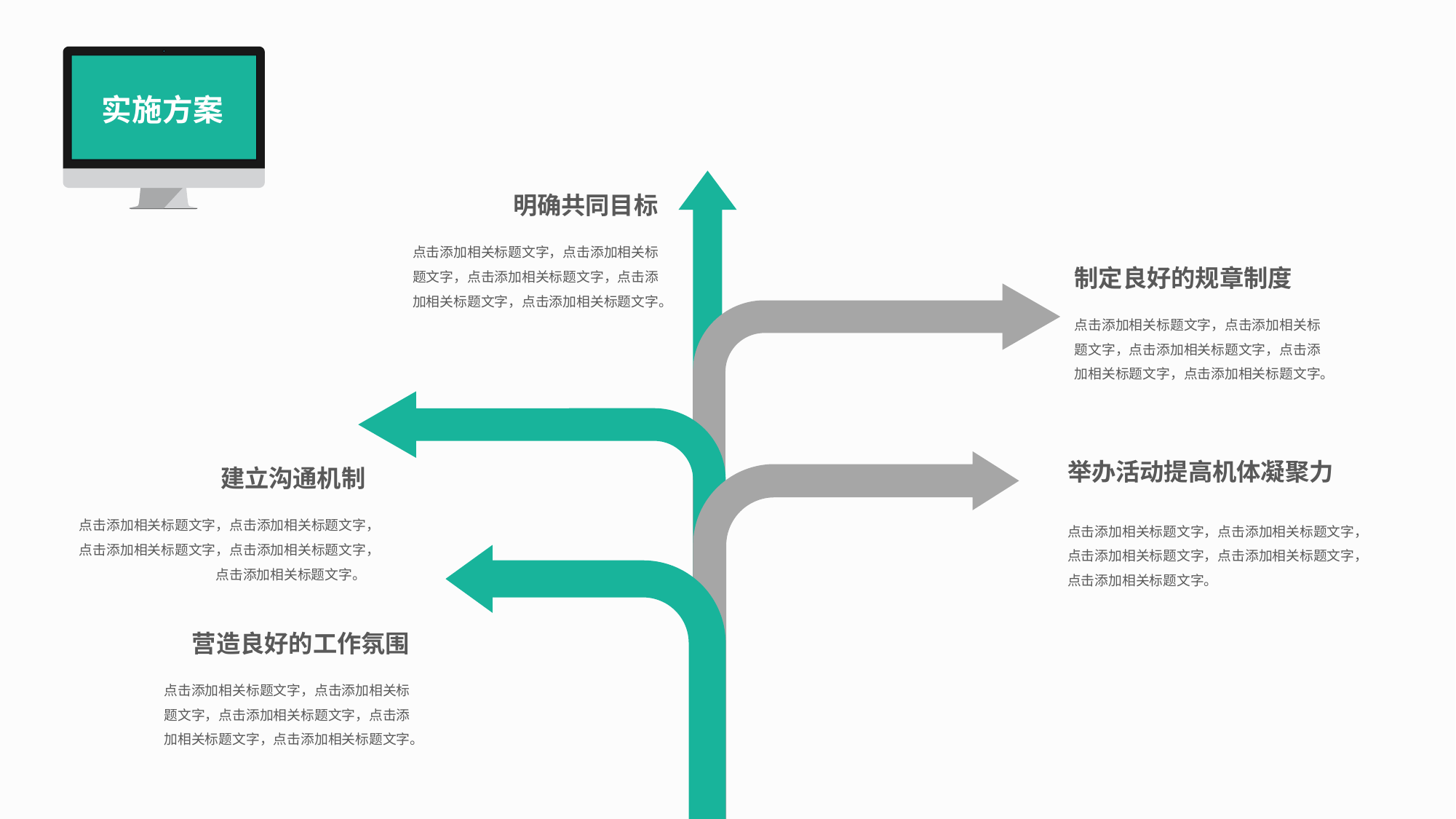

实施方案

明确共同目标
点击添加相关标题文字，点击添加相关标题文字，点击添加相关标题文字，点击添加相关标题文字，点击添加相关标题文字。

制定良好的规章制度
点击添加相关标题文字，点击添加相关标题文字，点击添加相关标题文字，点击添加相关标题文字，点击添加相关标题文字。

举办活动提高机体凝聚力

点击添加相关标题文字，点击添加相关标题文字，点击添加相关标题文字，点击添加相关标题文字，点击添加相关标题文字。

建立沟通机制
点击添加相关标题文字，点击添加相关标题文字，点击添加相关标题文字，点击添加相关标题文字，点击添加相关标题文字。

营造良好的工作氛围
点击添加相关标题文字，点击添加相关标题文字，点击添加相关标题文字，点击添加相关标题文字，点击添加相关标题文字。